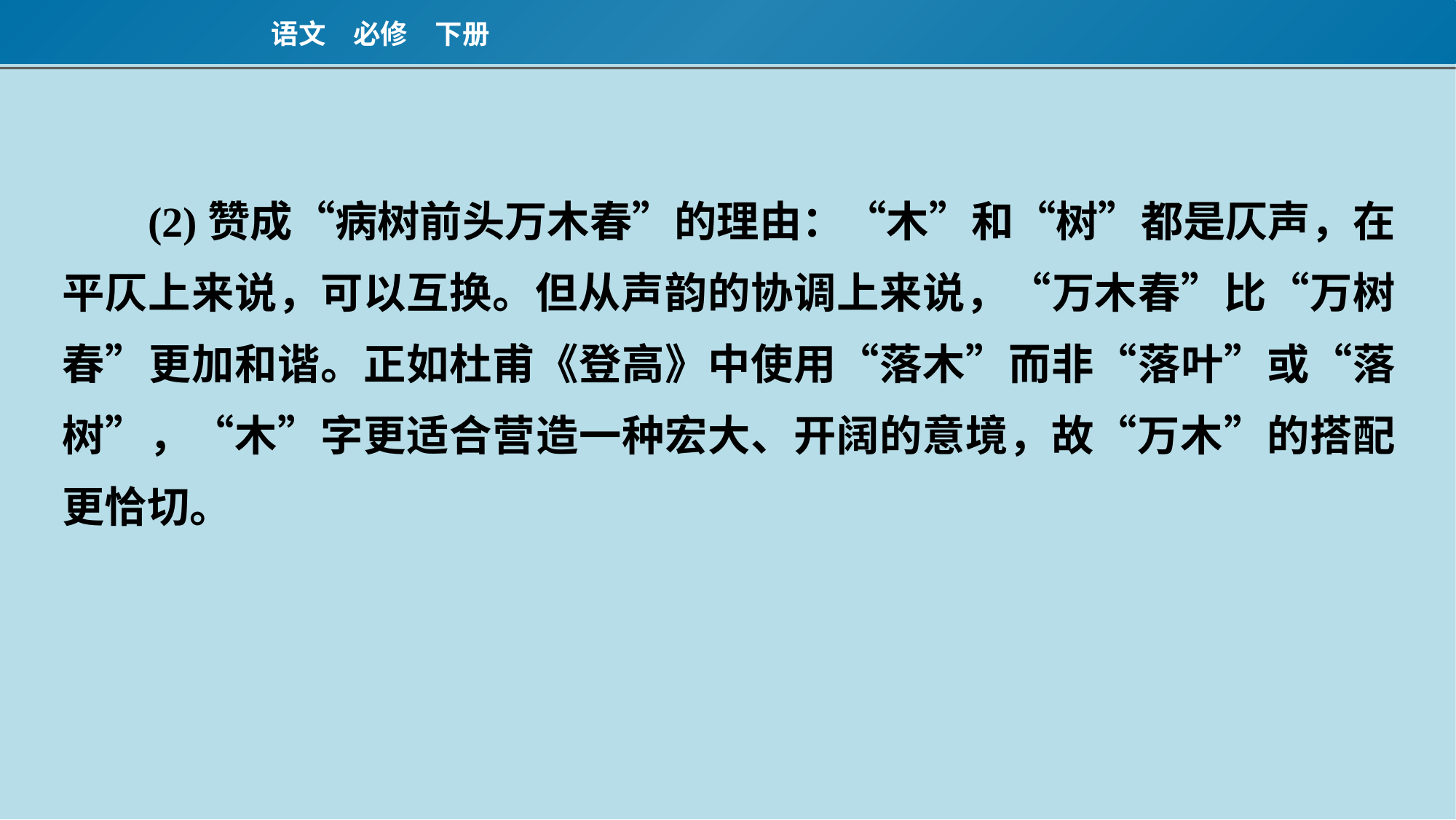

(2)赞成“病树前头万木春”的理由：“木”和“树”都是仄声，在平仄上来说，可以互换。但从声韵的协调上来说，“万木春”比“万树春”更加和谐。正如杜甫《登高》中使用“落木”而非“落叶”或“落树”，“木”字更适合营造一种宏大、开阔的意境，故“万木”的搭配更恰切。